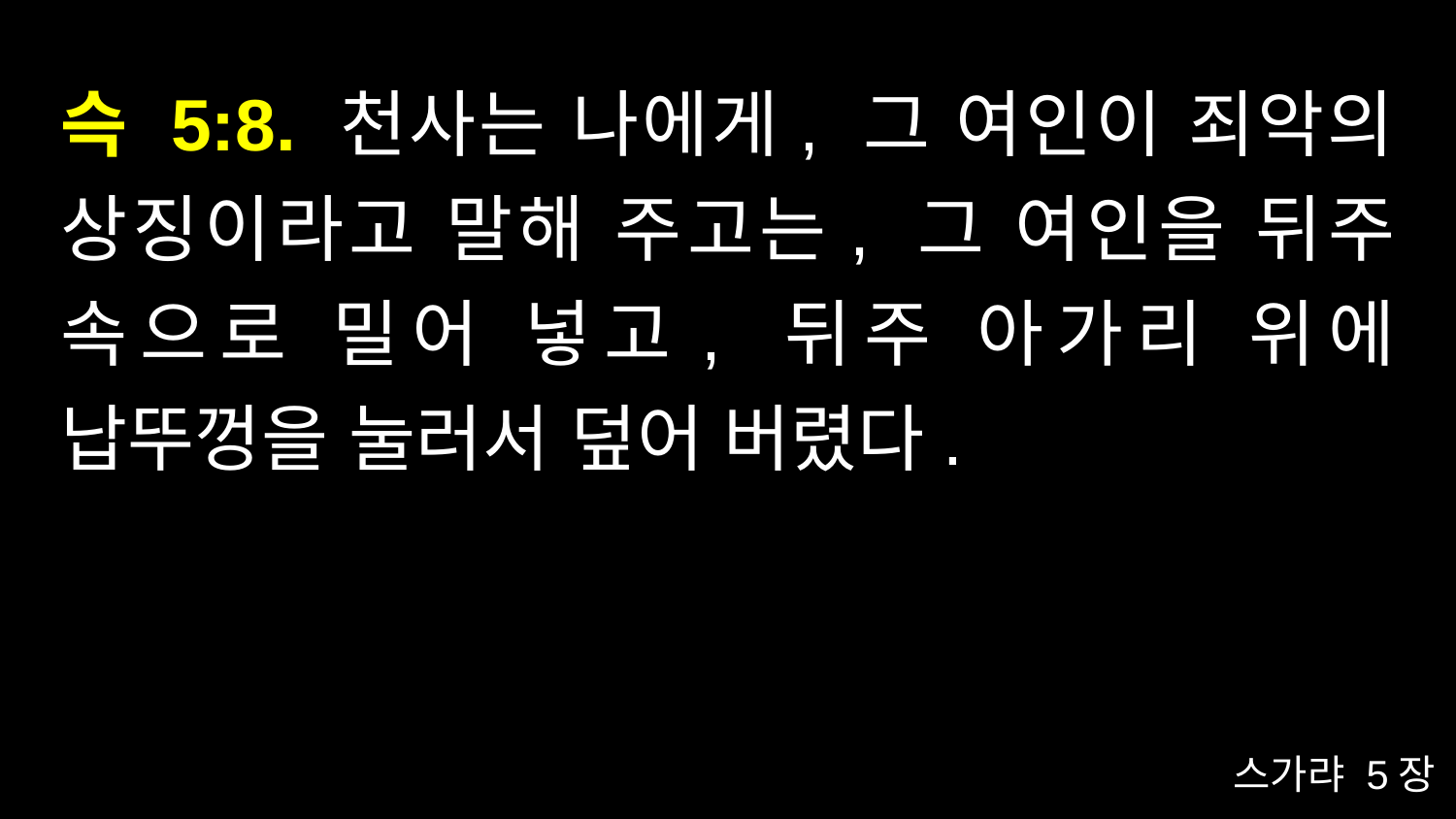

# 슥 5:8. 천사는 나에게, 그 여인이 죄악의 상징이라고 말해 주고는, 그 여인을 뒤주 속으로 밀어 넣고, 뒤주 아가리 위에 납뚜껑을 눌러서 덮어 버렸다.
스가랴 5장